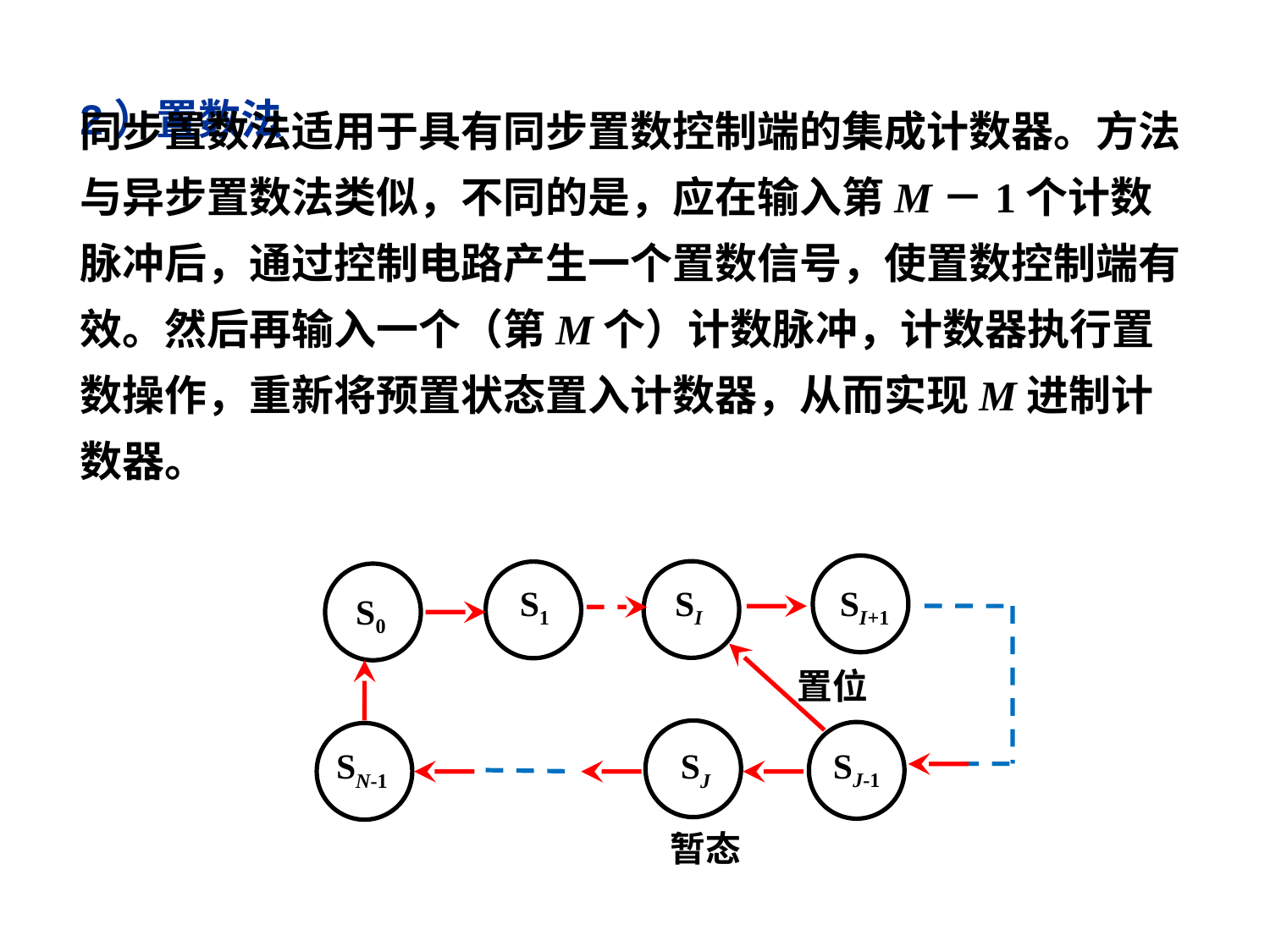

2）置数法
同步置数法适用于具有同步置数控制端的集成计数器。方法与异步置数法类似，不同的是，应在输入第M－1个计数脉冲后，通过控制电路产生一个置数信号，使置数控制端有效。然后再输入一个（第M个）计数脉冲，计数器执行置数操作，重新将预置状态置入计数器，从而实现M进制计数器。

S1

SI
SI+1

S0

置位

SJ-1

SN-1

SJ

暂态